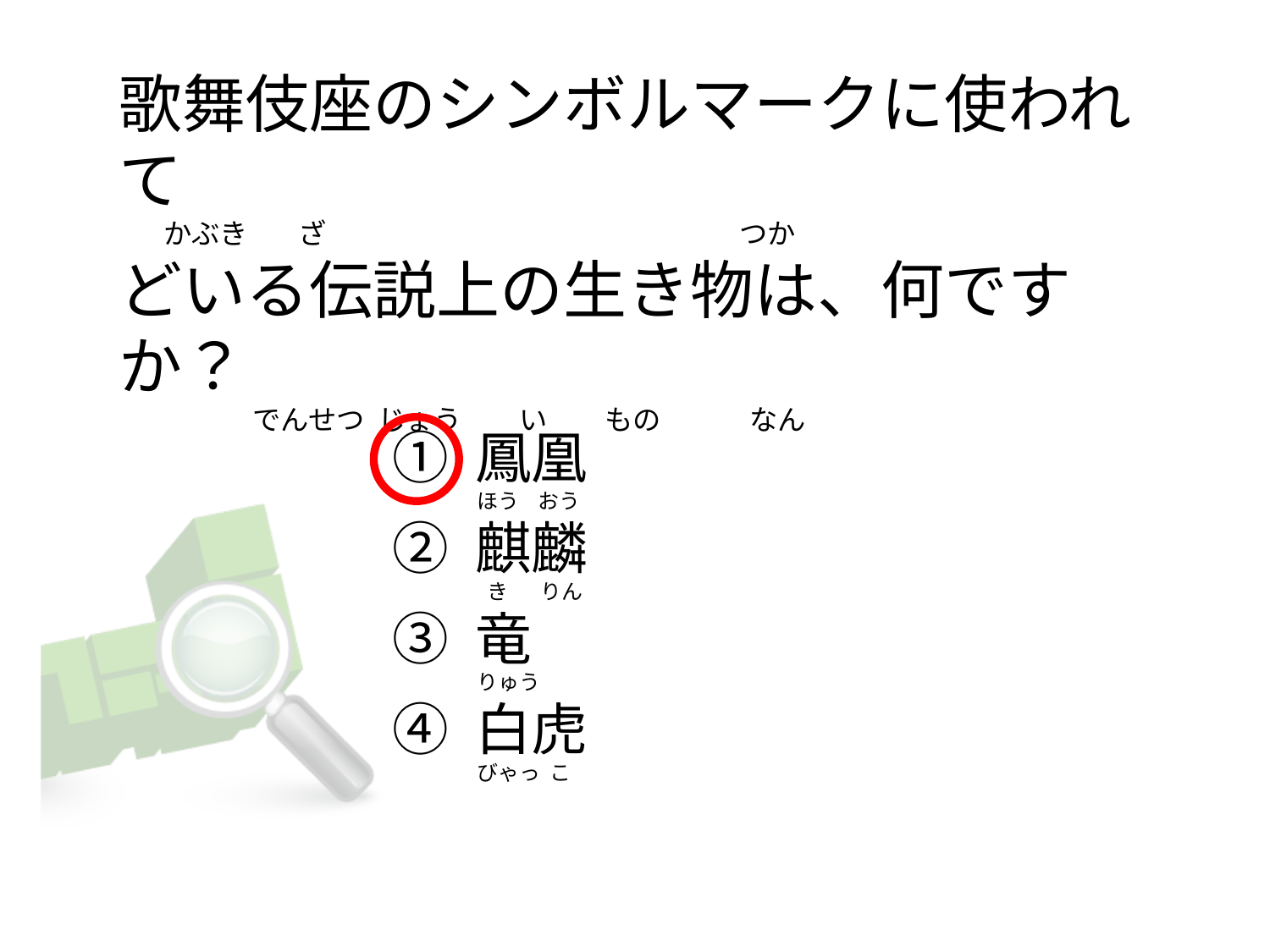

# 歌舞伎座のシンボルマークに使われて        かぶき        ざ                                                                 つか どいる伝説上の生き物は、何ですか？                      でんせつ  じょう         い         もの              なん
① 鳳凰
② 麒麟
③ 竜
④ 白虎

ほう    おう
 き       りん
りゅう
びゃっ  こ